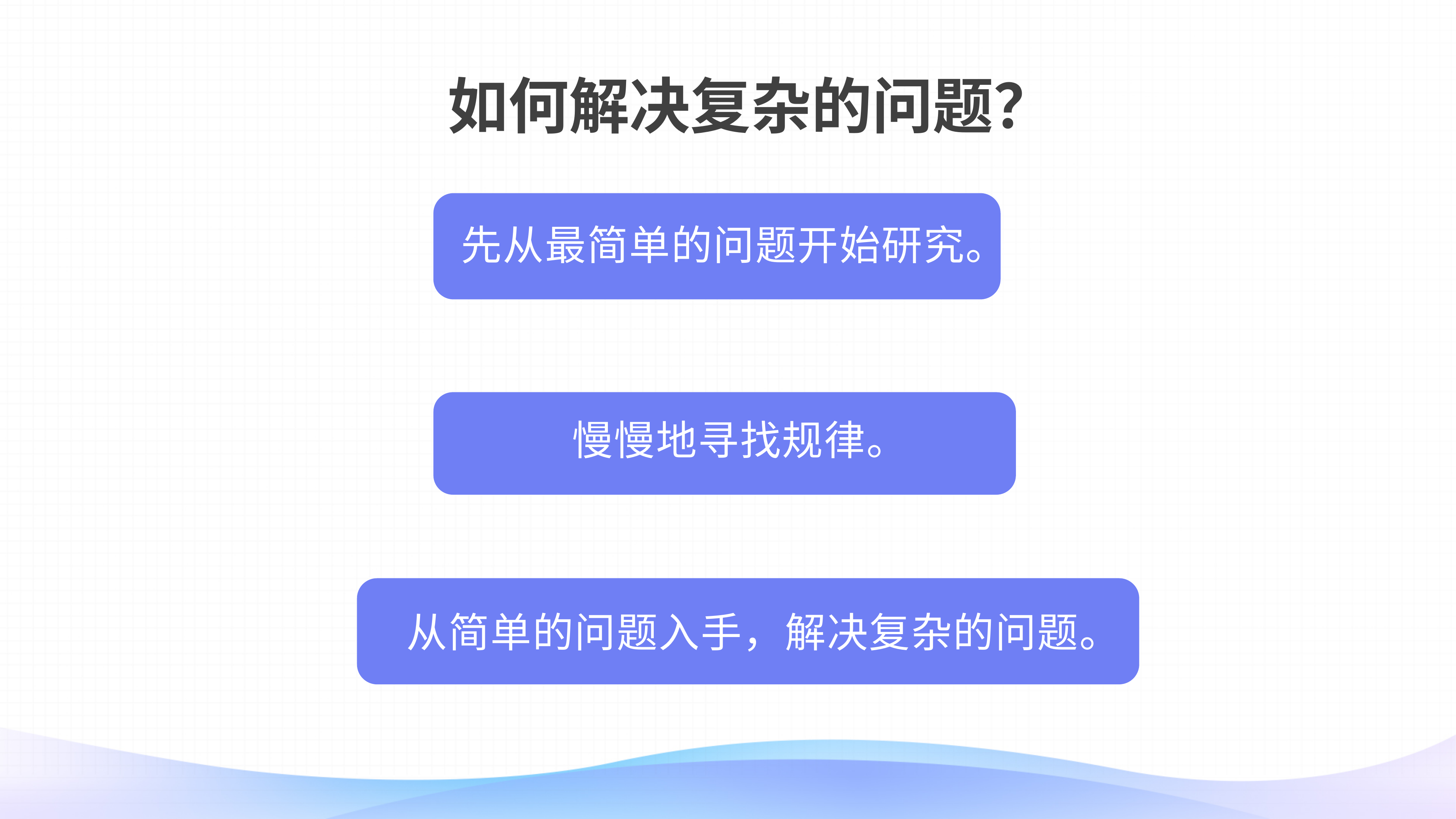

如何解决复杂的问题？

先从最简单的问题开始研究。

慢慢地寻找规律。

从简单的问题入手，解决复杂的问题。